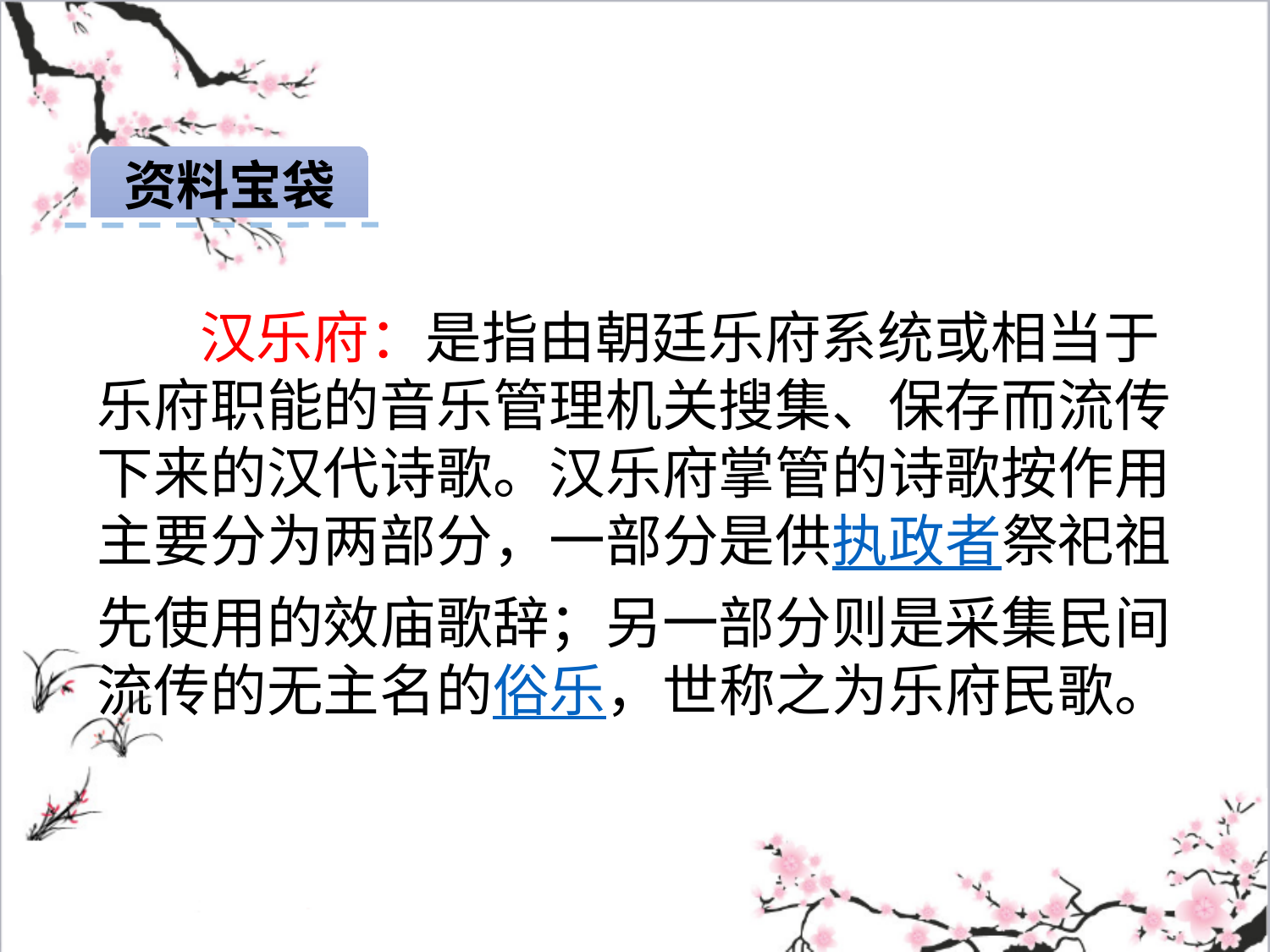

资料宝袋
       汉乐府：是指由朝廷乐府系统或相当于乐府职能的音乐管理机关搜集、保存而流传下来的汉代诗歌。汉乐府掌管的诗歌按作用主要分为两部分，一部分是供执政者祭祀祖先使用的效庙歌辞；另一部分则是采集民间流传的无主名的俗乐，世称之为乐府民歌。